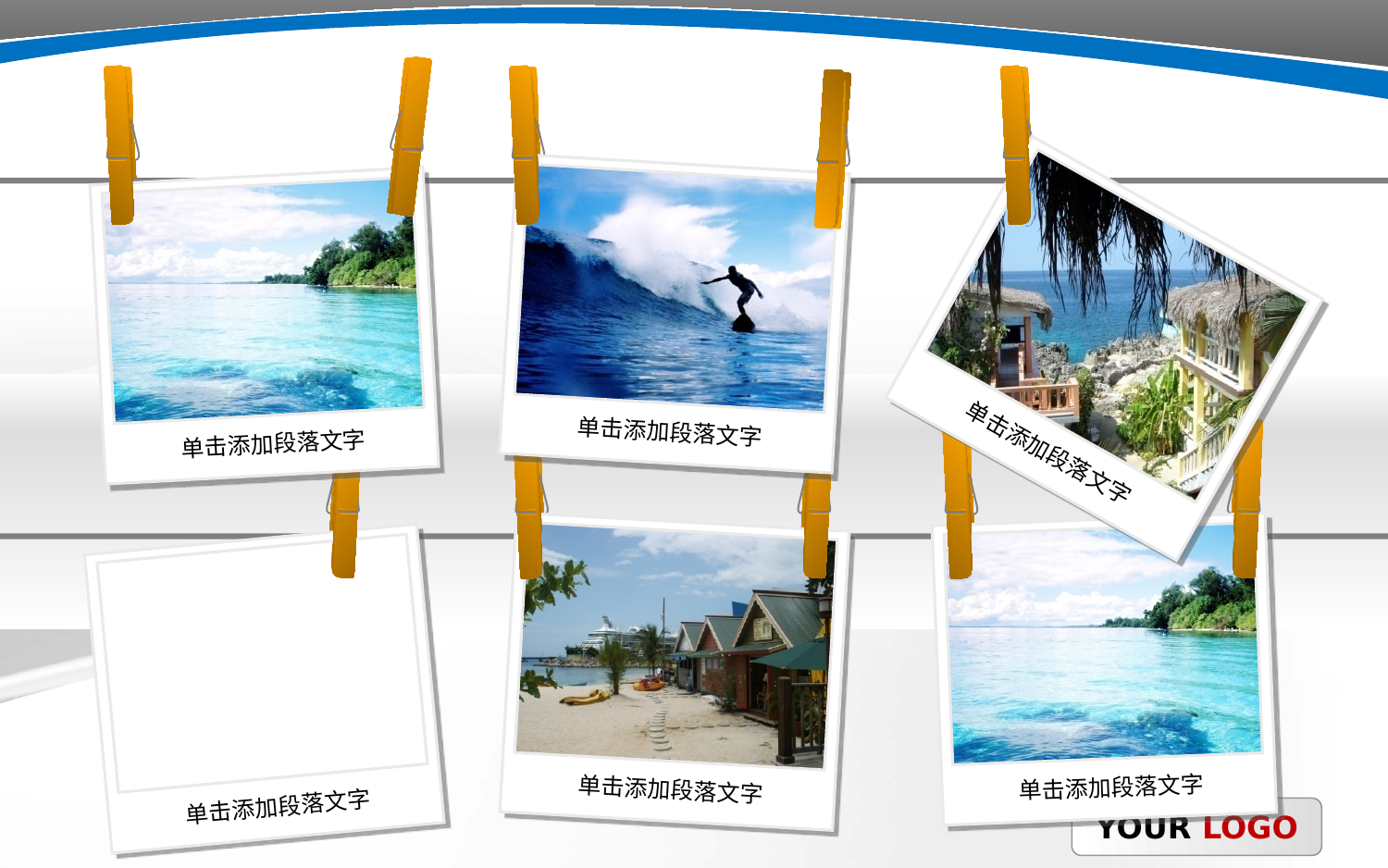

单击添加段落文字

单击添加段落文字

单击添加段落文字

单击添加段落文字

单击添加段落文字

单击添加段落文字